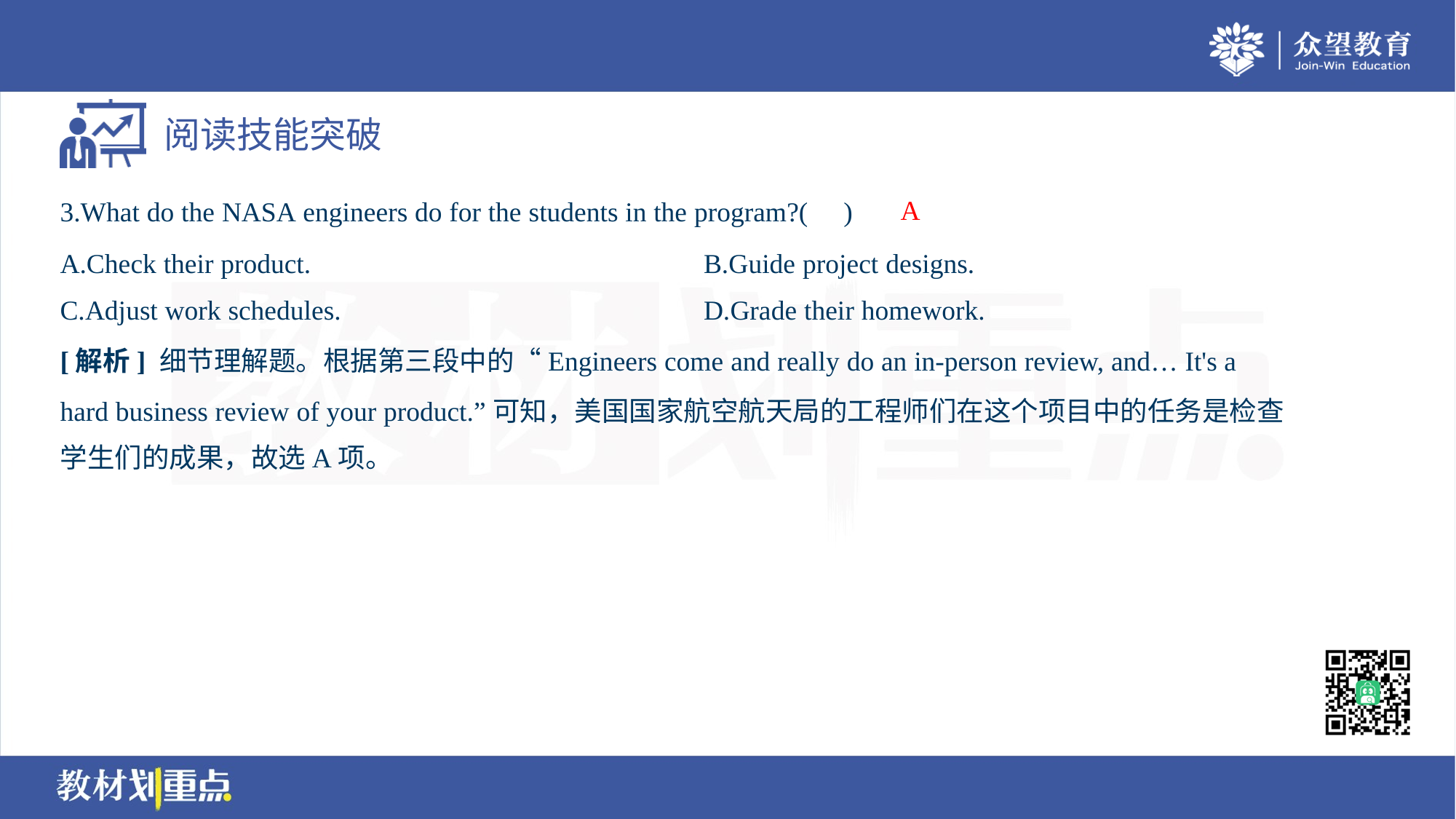

A
3.What do the NASA engineers do for the students in the program?(     )
A.Check their product.	B.Guide project designs.
C.Adjust work schedules.	D.Grade their homework.
[解析] 细节理解题。根据第三段中的“Engineers come and really do an in-person review, and… It's a
hard business review of your product.”可知，美国国家航空航天局的工程师们在这个项目中的任务是检查
学生们的成果，故选A项。